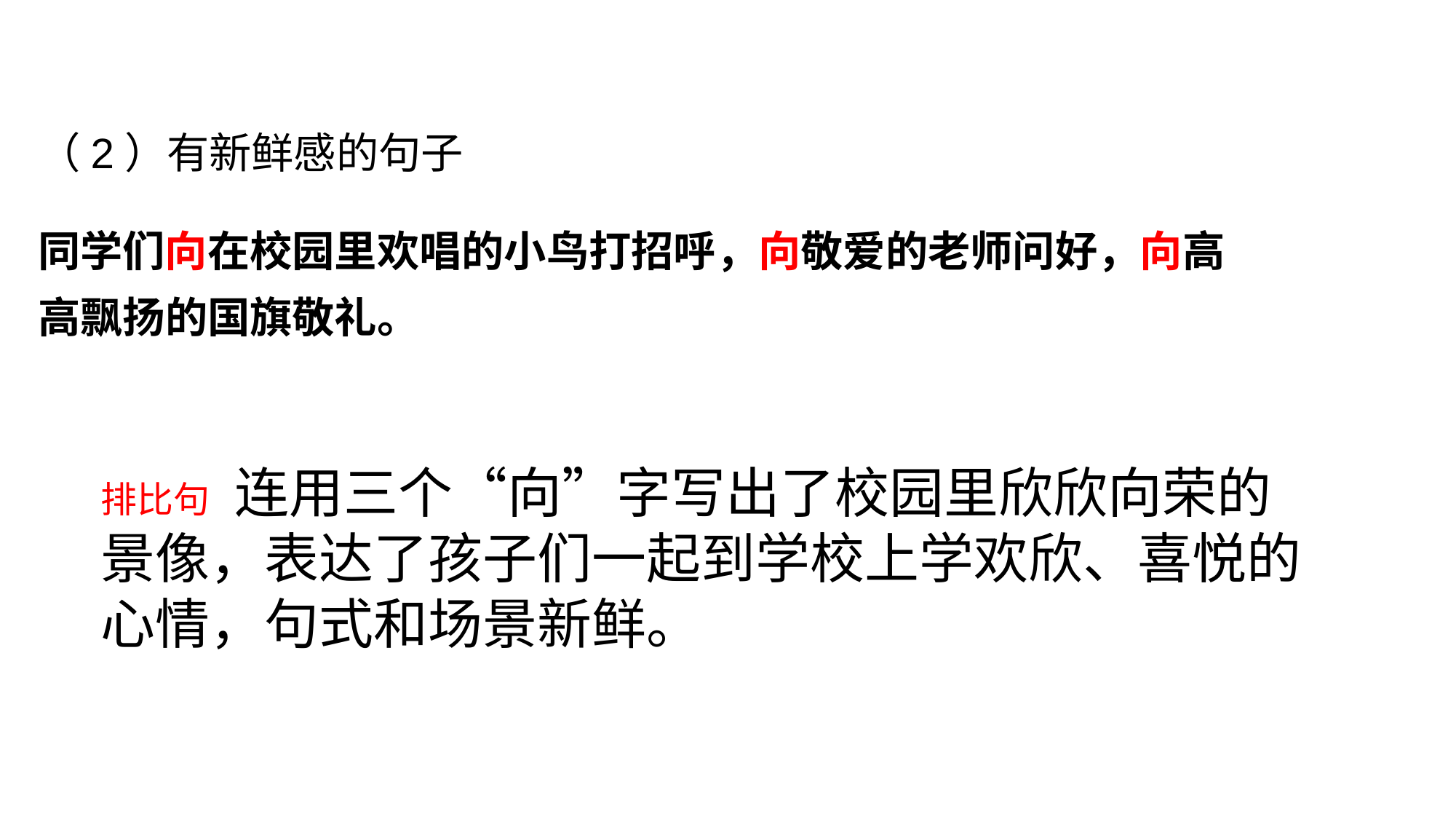

（2）有新鲜感的句子
同学们向在校园里欢唱的小鸟打招呼，向敬爱的老师问好，向高高飘扬的国旗敬礼。
排比句   连用三个“向”字写出了校园里欣欣向荣的景像，表达了孩子们一起到学校上学欢欣、喜悦的心情，句式和场景新鲜。